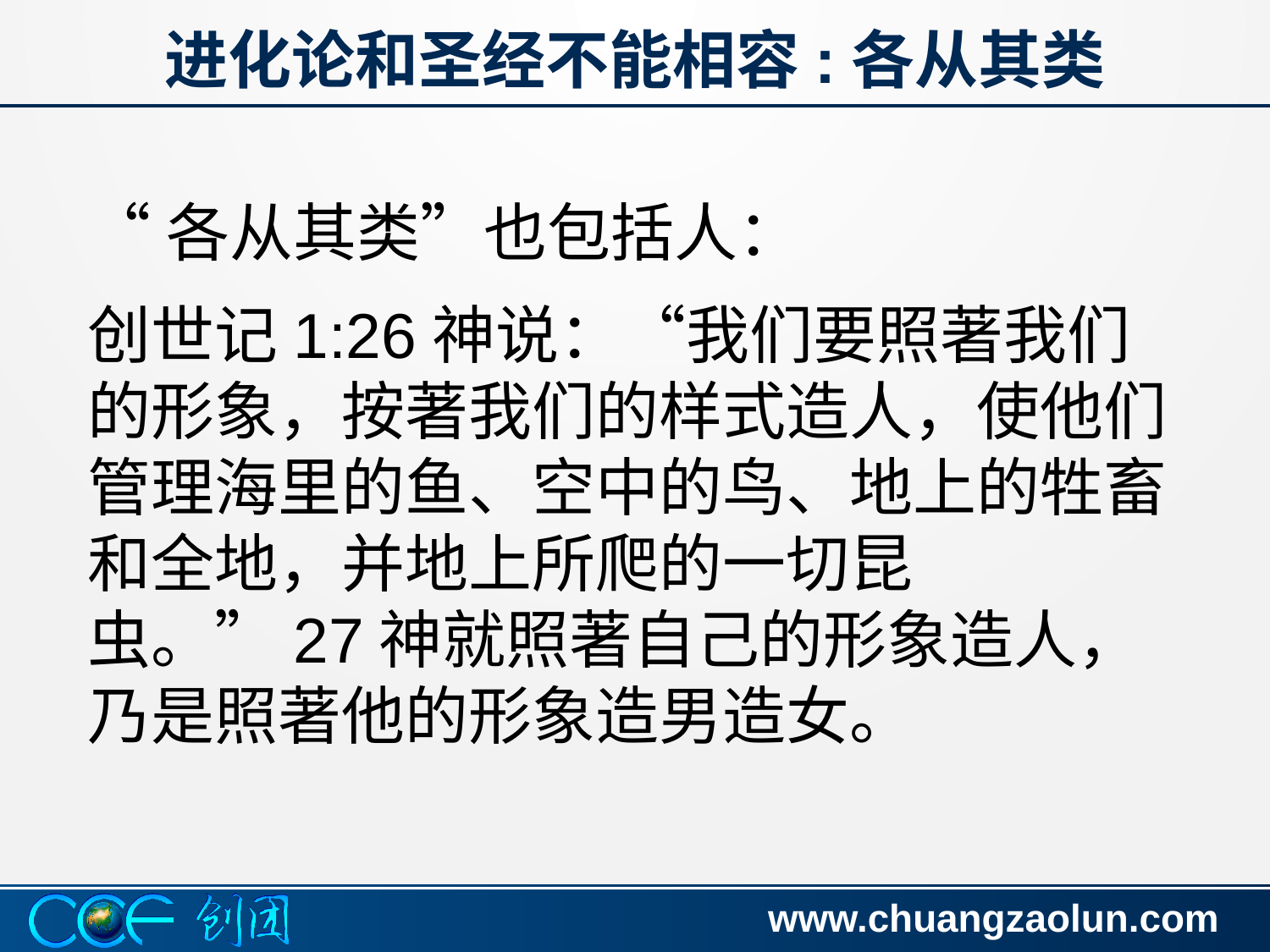

# 进化论和圣经不能相容:各从其类
“各从其类”也包括人：

创世记1:26神说：“我们要照著我们的形象，按著我们的样式造人，使他们管理海里的鱼、空中的鸟、地上的牲畜和全地，并地上所爬的一切昆虫。”27神就照著自己的形象造人，乃是照著他的形象造男造女。